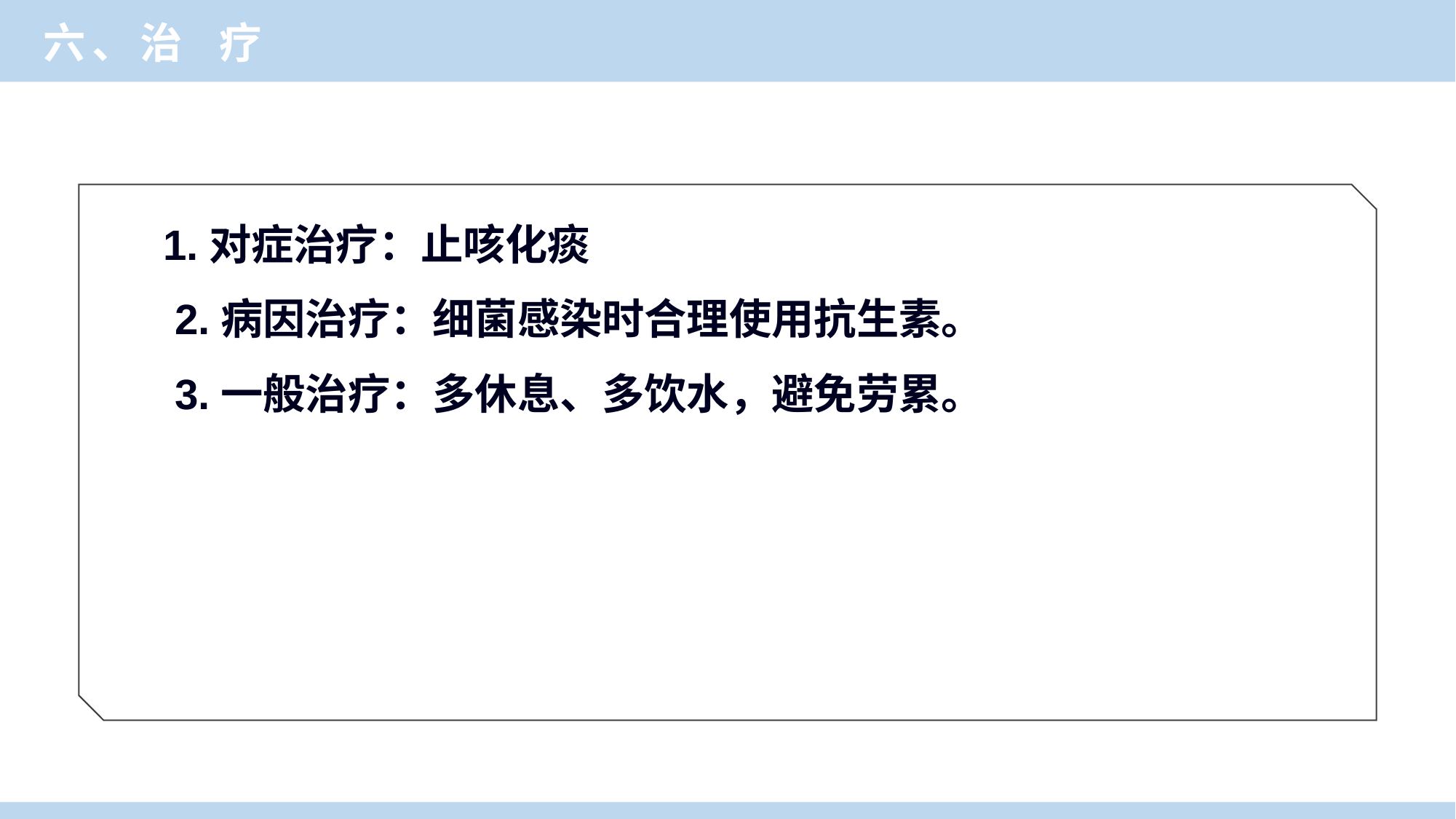

六、治  疗

  1.对症治疗：止咳化痰
   2.病因治疗：细菌感染时合理使用抗生素。
   3.一般治疗：多休息、多饮水，避免劳累。